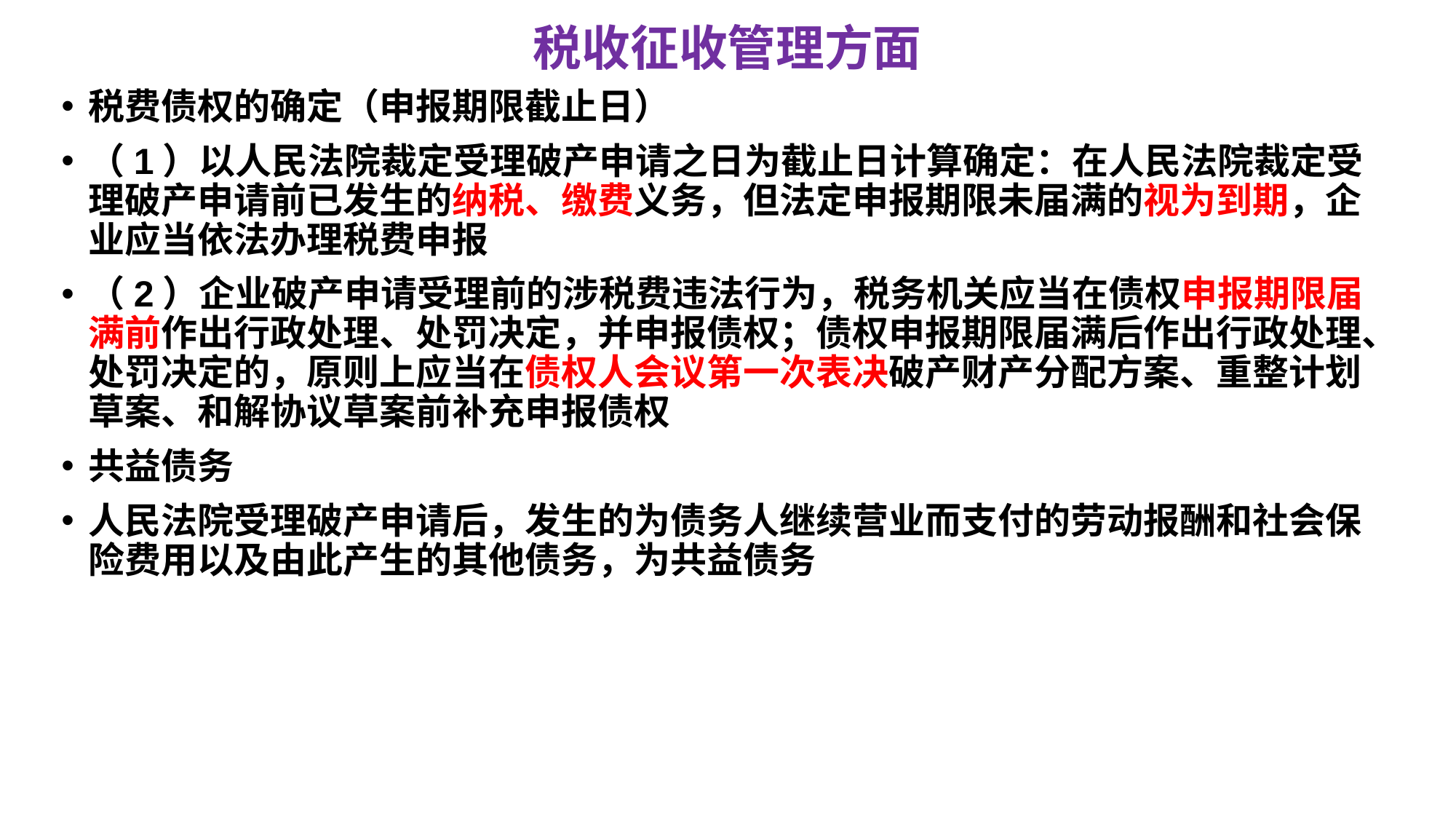

# 税收征收管理方面
税费债权的确定（申报期限截止日）
（1）以人民法院裁定受理破产申请之日为截止日计算确定：在人民法院裁定受理破产申请前已发生的纳税、缴费义务，但法定申报期限未届满的视为到期，企业应当依法办理税费申报
（2）企业破产申请受理前的涉税费违法行为，税务机关应当在债权申报期限届满前作出行政处理、处罚决定，并申报债权；债权申报期限届满后作出行政处理、处罚决定的，原则上应当在债权人会议第一次表决破产财产分配方案、重整计划草案、和解协议草案前补充申报债权
共益债务
人民法院受理破产申请后，发生的为债务人继续营业而支付的劳动报酬和社会保险费用以及由此产生的其他债务，为共益债务